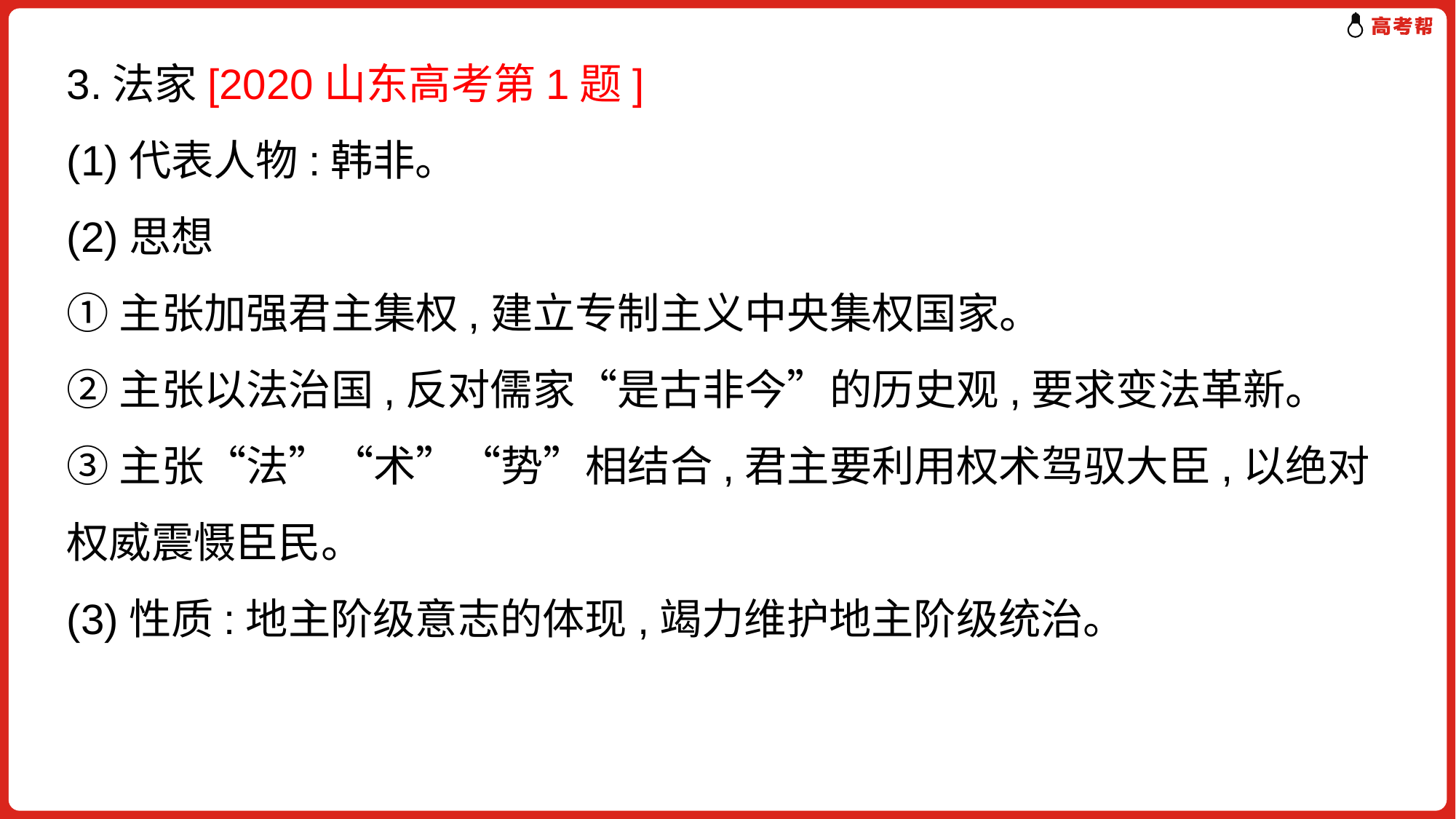

3.法家[2020山东高考第1题]
(1)代表人物:韩非。
(2)思想
①主张加强君主集权,建立专制主义中央集权国家。
②主张以法治国,反对儒家“是古非今”的历史观,要求变法革新。
③主张“法”“术”“势”相结合,君主要利用权术驾驭大臣,以绝对权威震慑臣民。
(3)性质:地主阶级意志的体现,竭力维护地主阶级统治。